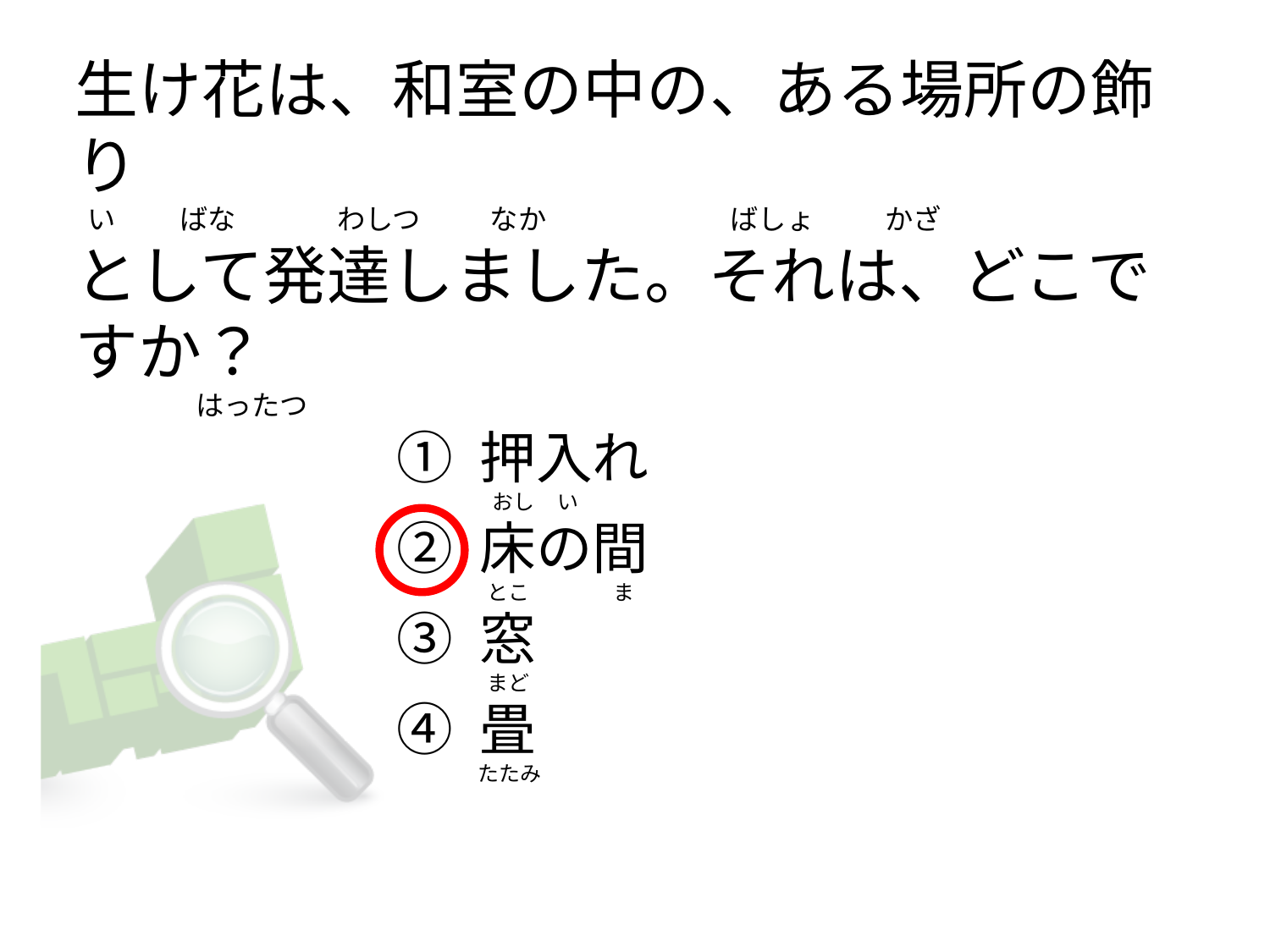

# 生け花は、和室の中の、ある場所の飾り   い          ばな                わしつ           なか                             ばしょ           かざ として発達しました。それは、どこですか？                    はったつ

① 押入れ
② 床の間
③ 窓
④ 畳
  おし     い

 とこ                  ま
 まど
たたみ